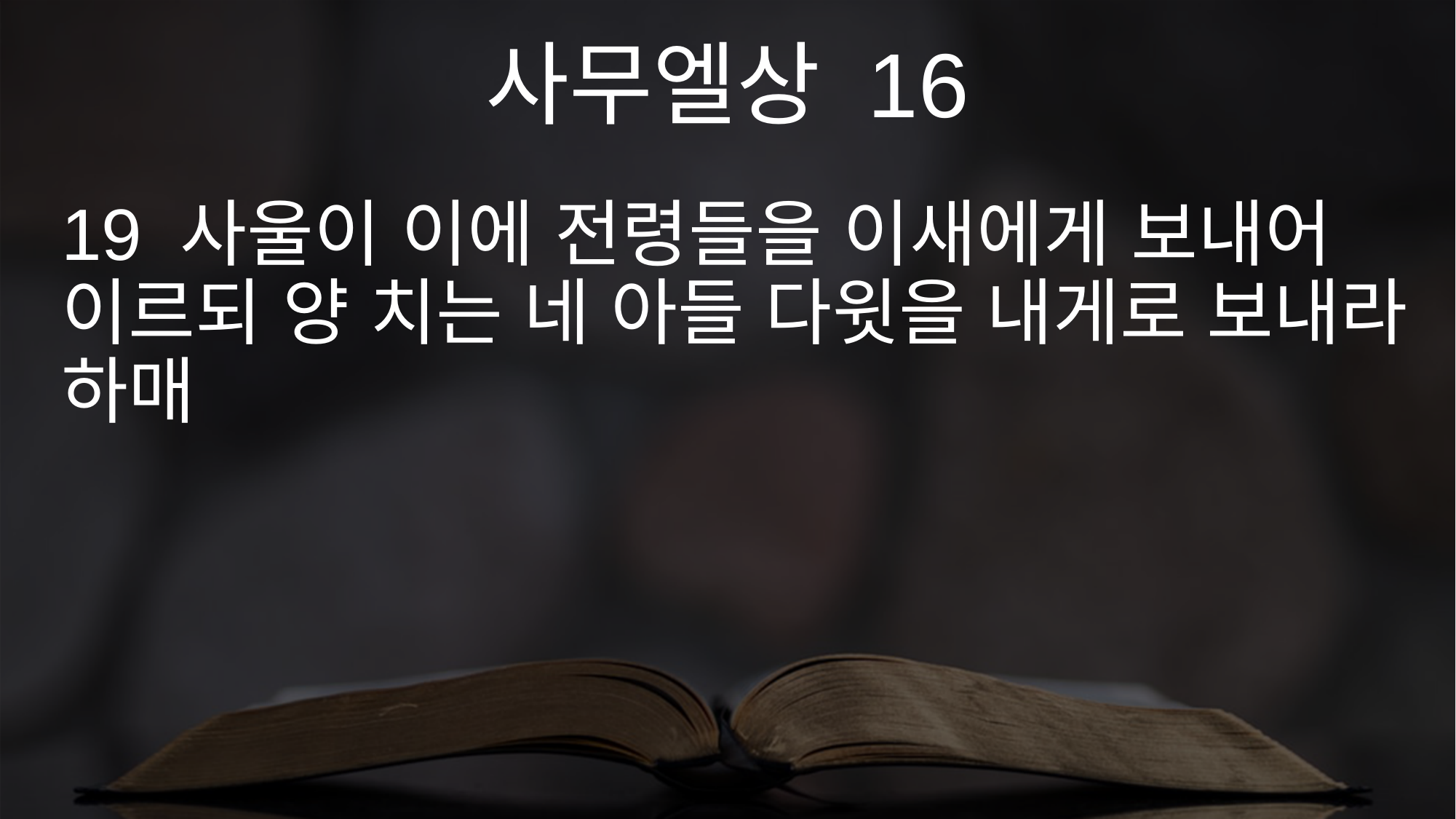

사무엘상 16
19 사울이 이에 전령들을 이새에게 보내어 이르되 양 치는 네 아들 다윗을 내게로 보내라 하매